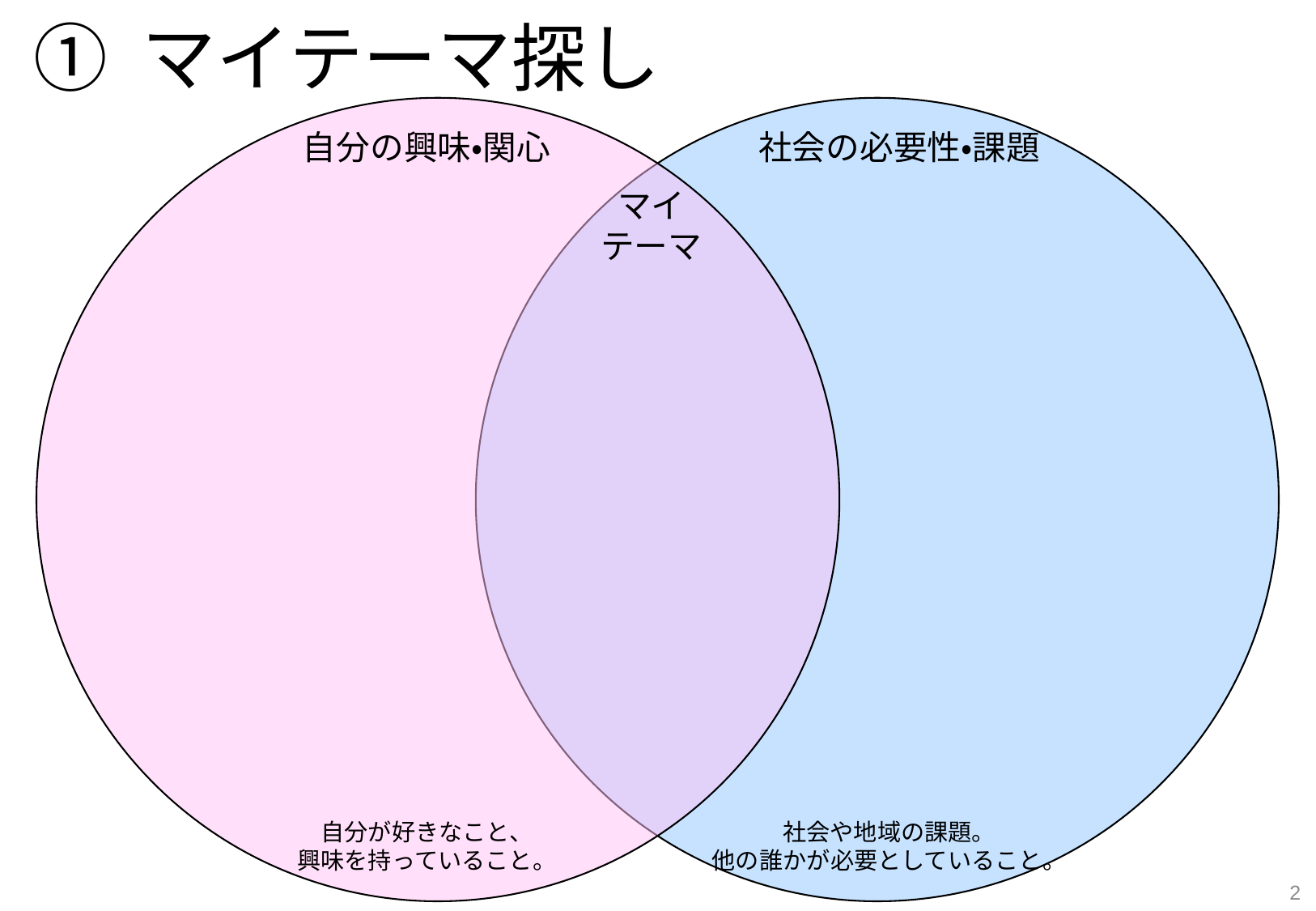

# ① マイテーマ探し

自分の興味・関心
社会の必要性・課題
マイ
テーマ
自分が好きなこと、
興味を持っていること。
社会や地域の課題。
他の誰かが必要としていること。
2